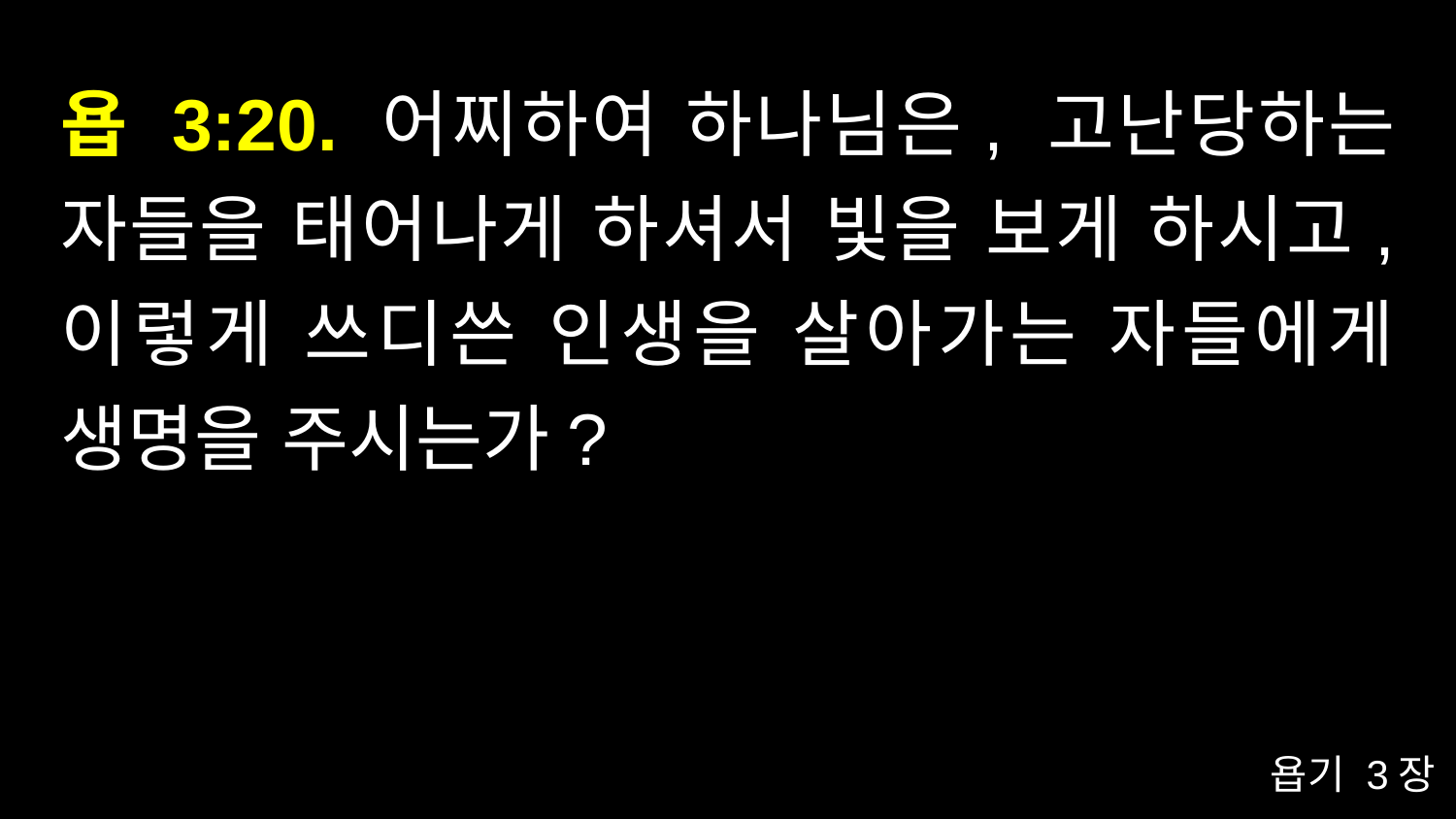

# 욥 3:20. 어찌하여 하나님은, 고난당하는 자들을 태어나게 하셔서 빛을 보게 하시고, 이렇게 쓰디쓴 인생을 살아가는 자들에게 생명을 주시는가?
욥기 3장